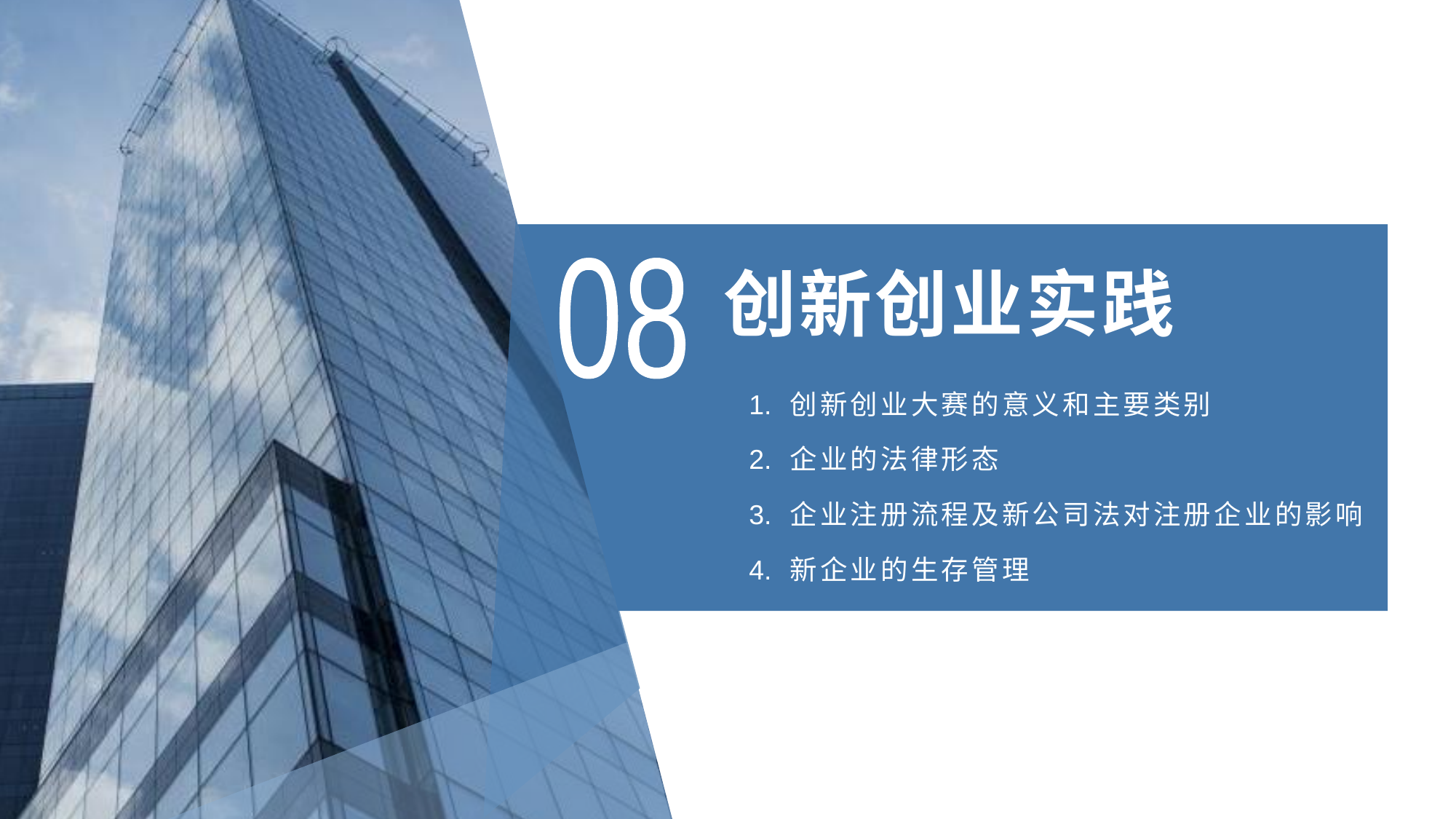

# 创新创业实践
08
创新创业大赛的意义和主要类别
企业的法律形态
企业注册流程及新公司法对注册企业的影响
新企业的生存管理